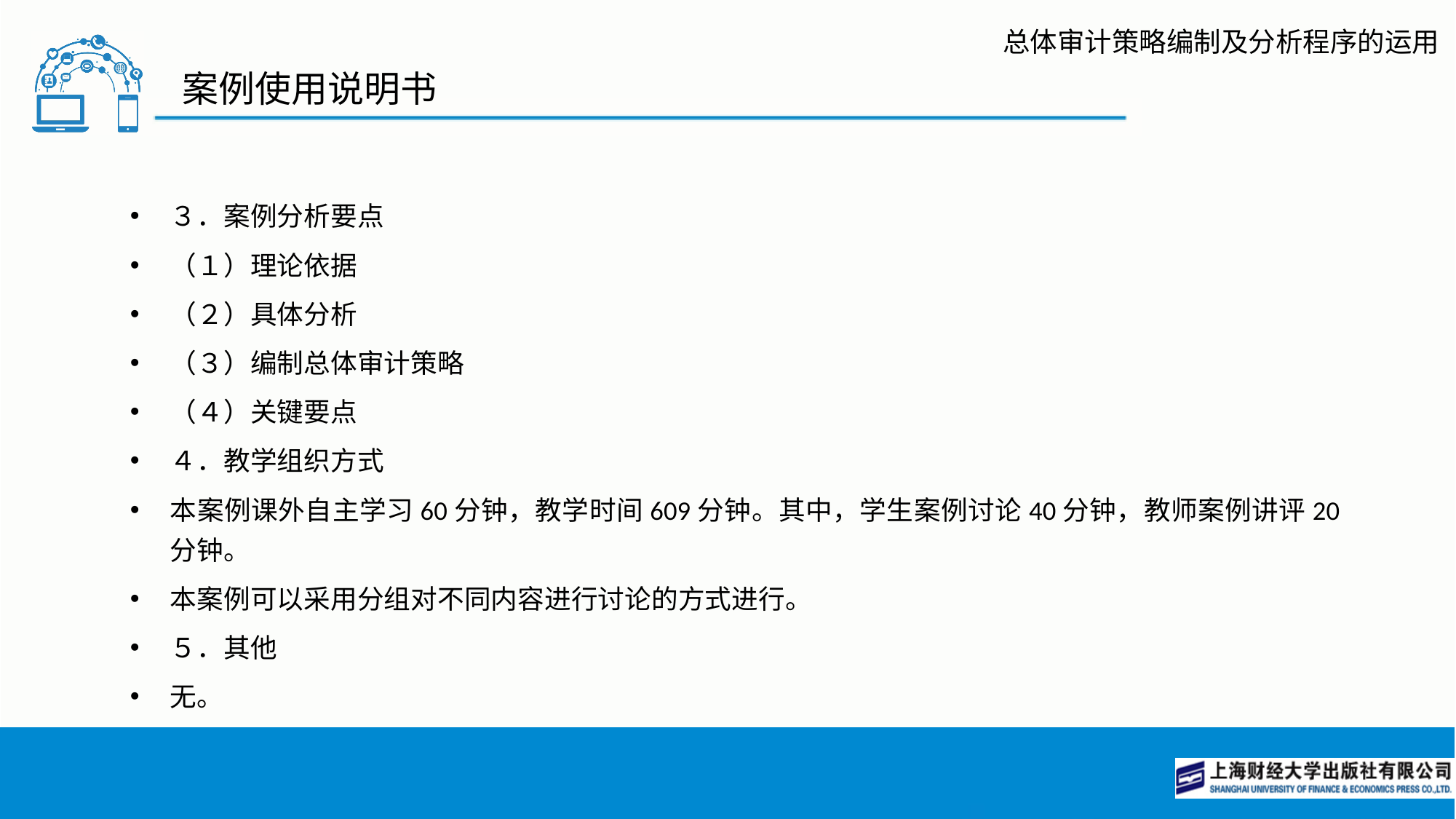

总体审计策略编制及分析程序的运用
# 案例使用说明书
３．案例分析要点
（１）理论依据
（２）具体分析
（３）编制总体审计策略
（４）关键要点
４．教学组织方式
本案例课外自主学习60分钟，教学时间609分钟。其中，学生案例讨论40分钟，教师案例讲评20分钟。
本案例可以采用分组对不同内容进行讨论的方式进行。
５．其他
无。